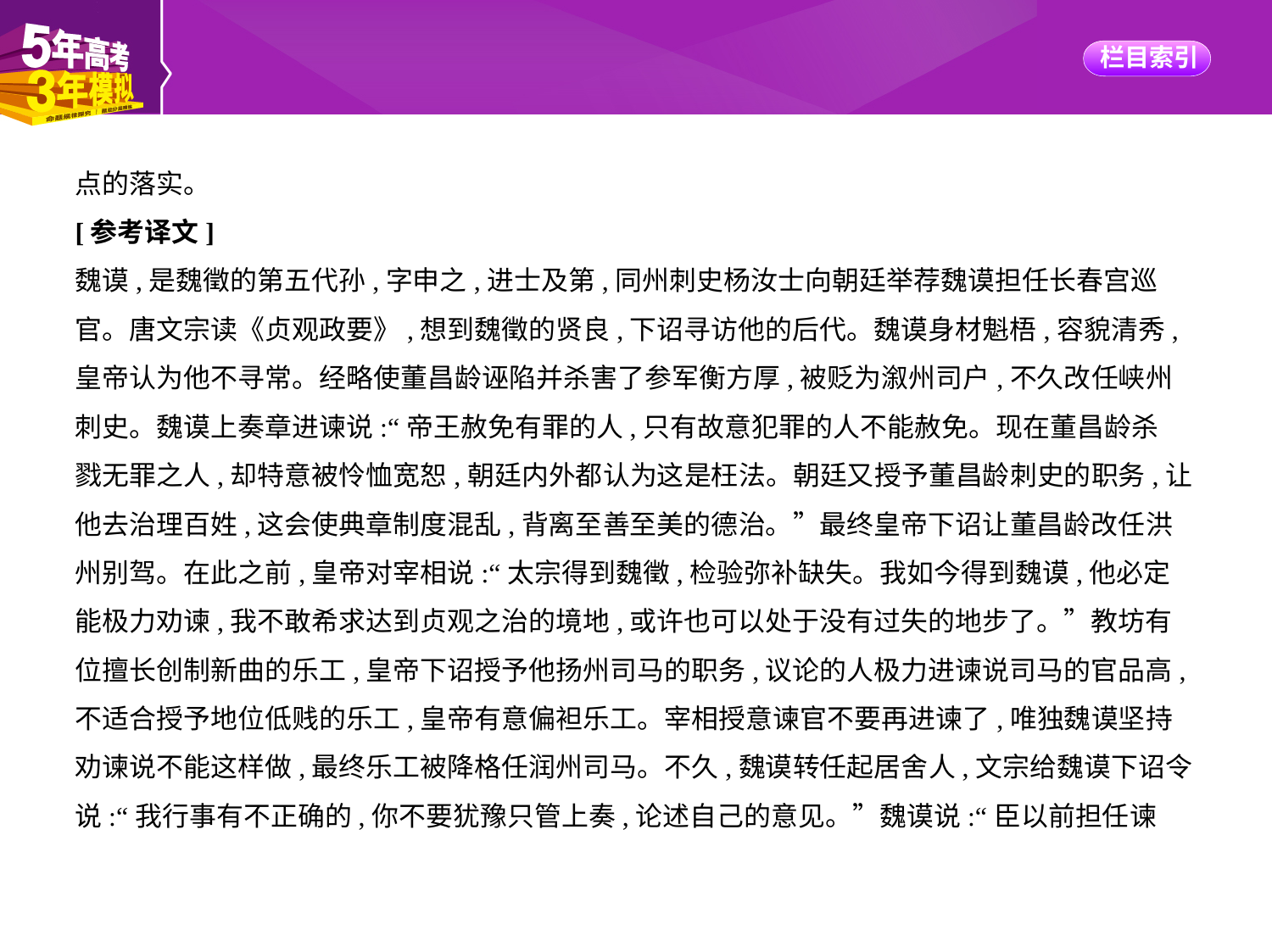

点的落实。
[参考译文]
魏谟,是魏徵的第五代孙,字申之,进士及第,同州刺史杨汝士向朝廷举荐魏谟担任长春宫巡
官。唐文宗读《贞观政要》,想到魏徵的贤良,下诏寻访他的后代。魏谟身材魁梧,容貌清秀,
皇帝认为他不寻常。经略使董昌龄诬陷并杀害了参军衡方厚,被贬为溆州司户,不久改任峡州
刺史。魏谟上奏章进谏说:“帝王赦免有罪的人,只有故意犯罪的人不能赦免。现在董昌龄杀
戮无罪之人,却特意被怜恤宽恕,朝廷内外都认为这是枉法。朝廷又授予董昌龄刺史的职务,让
他去治理百姓,这会使典章制度混乱,背离至善至美的德治。”最终皇帝下诏让董昌龄改任洪
州别驾。在此之前,皇帝对宰相说:“太宗得到魏徵,检验弥补缺失。我如今得到魏谟,他必定
能极力劝谏,我不敢希求达到贞观之治的境地,或许也可以处于没有过失的地步了。”教坊有
位擅长创制新曲的乐工,皇帝下诏授予他扬州司马的职务,议论的人极力进谏说司马的官品高,
不适合授予地位低贱的乐工,皇帝有意偏袒乐工。宰相授意谏官不要再进谏了,唯独魏谟坚持
劝谏说不能这样做,最终乐工被降格任润州司马。不久,魏谟转任起居舍人,文宗给魏谟下诏令
说:“我行事有不正确的,你不要犹豫只管上奏,论述自己的意见。”魏谟说:“臣以前担任谏